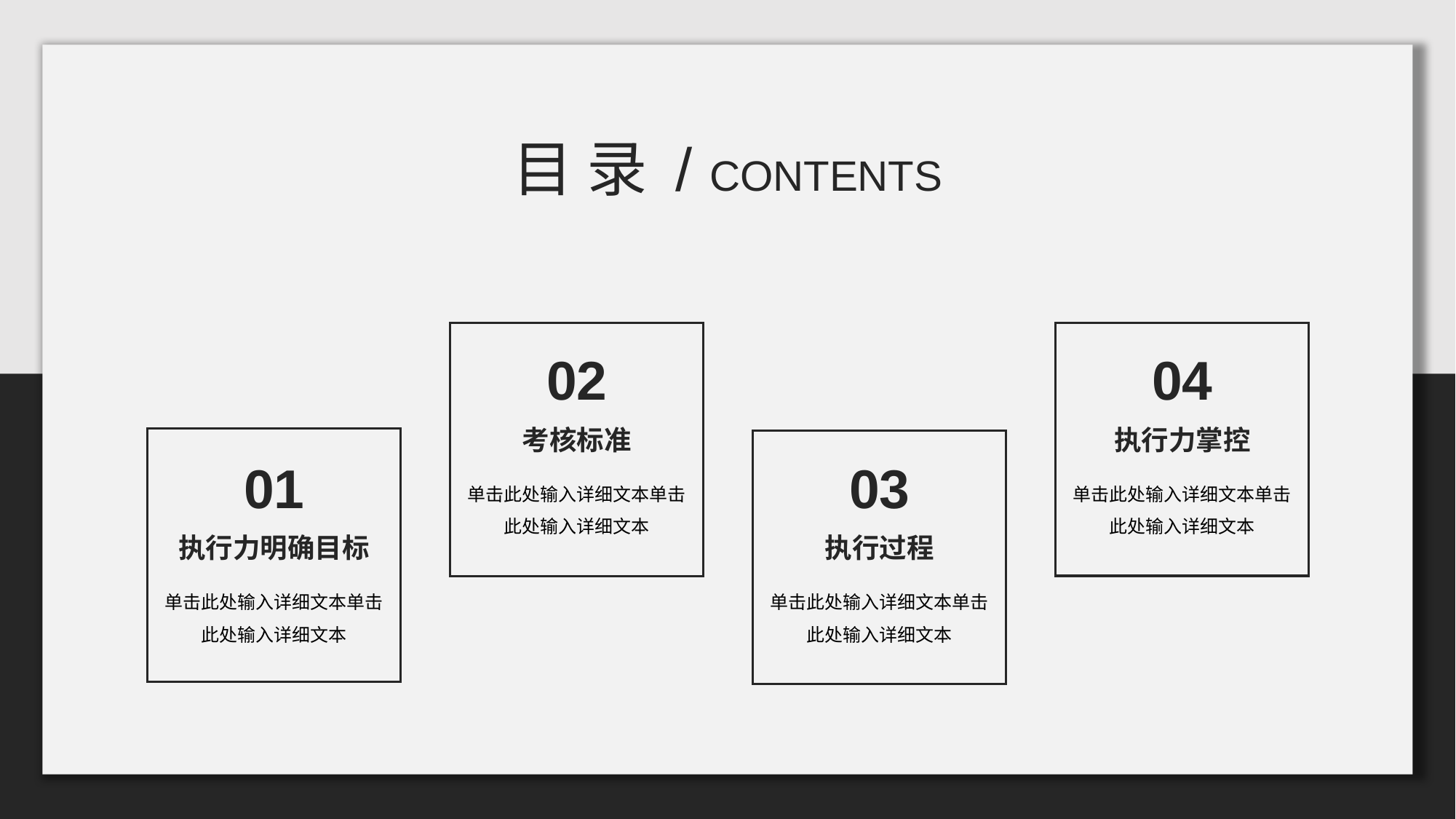

目 录 / CONTENTS

02
04
考核标准
执行力掌控

01
03
单击此处输入详细文本单击此处输入详细文本
单击此处输入详细文本单击此处输入详细文本
执行力明确目标
执行过程
单击此处输入详细文本单击此处输入详细文本
单击此处输入详细文本单击此处输入详细文本